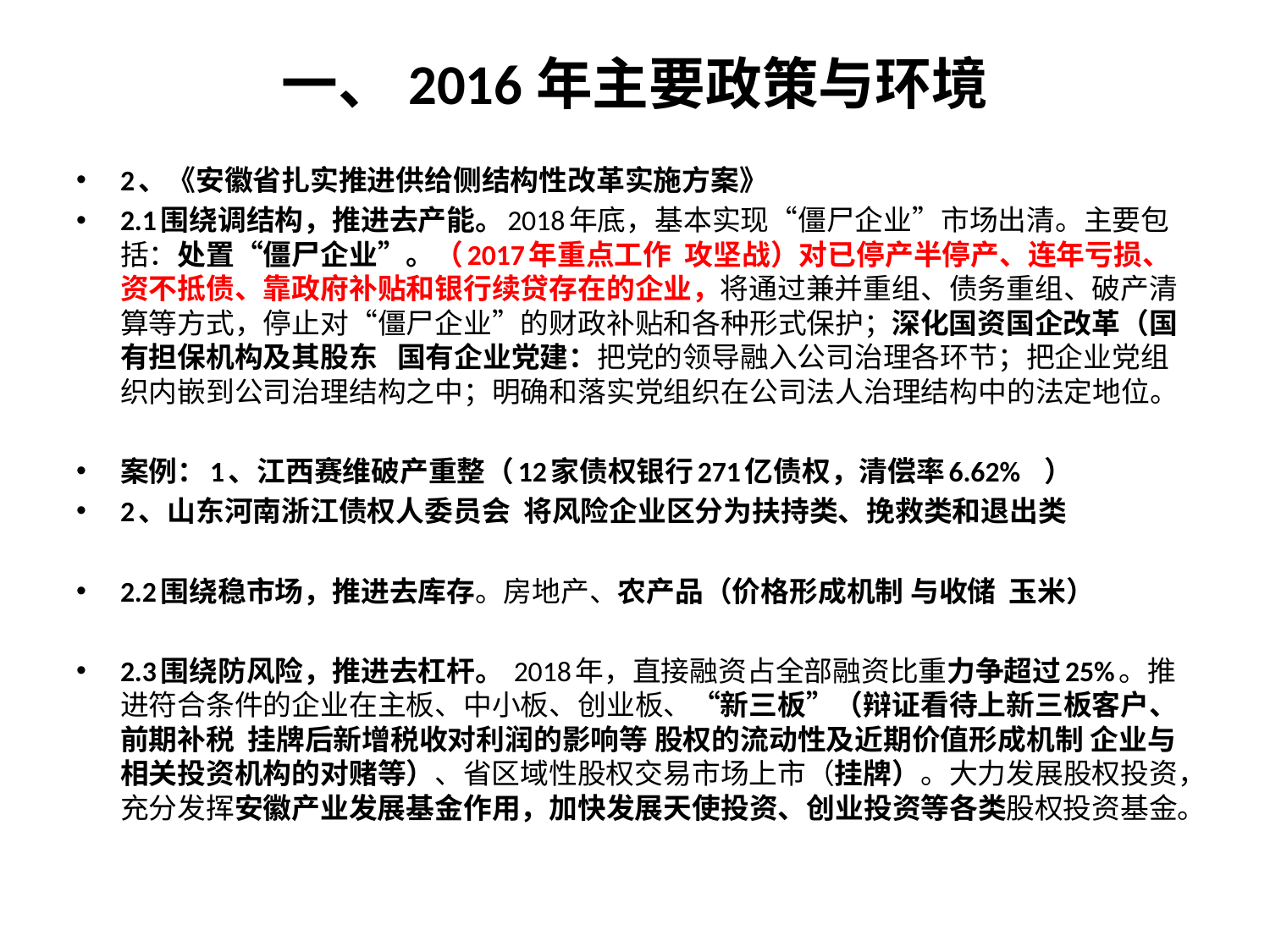

# 一、2016年主要政策与环境
2、《安徽省扎实推进供给侧结构性改革实施方案》
2.1围绕调结构，推进去产能。2018年底，基本实现“僵尸企业”市场出清。主要包括：处置“僵尸企业”。（2017年重点工作  攻坚战）对已停产半停产、连年亏损、资不抵债、靠政府补贴和银行续贷存在的企业，将通过兼并重组、债务重组、破产清算等方式，停止对“僵尸企业”的财政补贴和各种形式保护；深化国资国企改革（国有担保机构及其股东   国有企业党建：把党的领导融入公司治理各环节；把企业党组织内嵌到公司治理结构之中；明确和落实党组织在公司法人治理结构中的法定地位。

案例：1、江西赛维破产重整（12家债权银行271亿债权，清偿率6.62%   ）
2、山东河南浙江债权人委员会  将风险企业区分为扶持类、挽救类和退出类

2.2围绕稳市场，推进去库存。房地产、农产品（价格形成机制 与收储  玉米）

2.3围绕防风险，推进去杠杆。 2018年，直接融资占全部融资比重力争超过25%。推进符合条件的企业在主板、中小板、创业板、“新三板”（辩证看待上新三板客户、前期补税  挂牌后新增税收对利润的影响等 股权的流动性及近期价值形成机制 企业与相关投资机构的对赌等）、省区域性股权交易市场上市（挂牌）。大力发展股权投资，充分发挥安徽产业发展基金作用，加快发展天使投资、创业投资等各类股权投资基金。